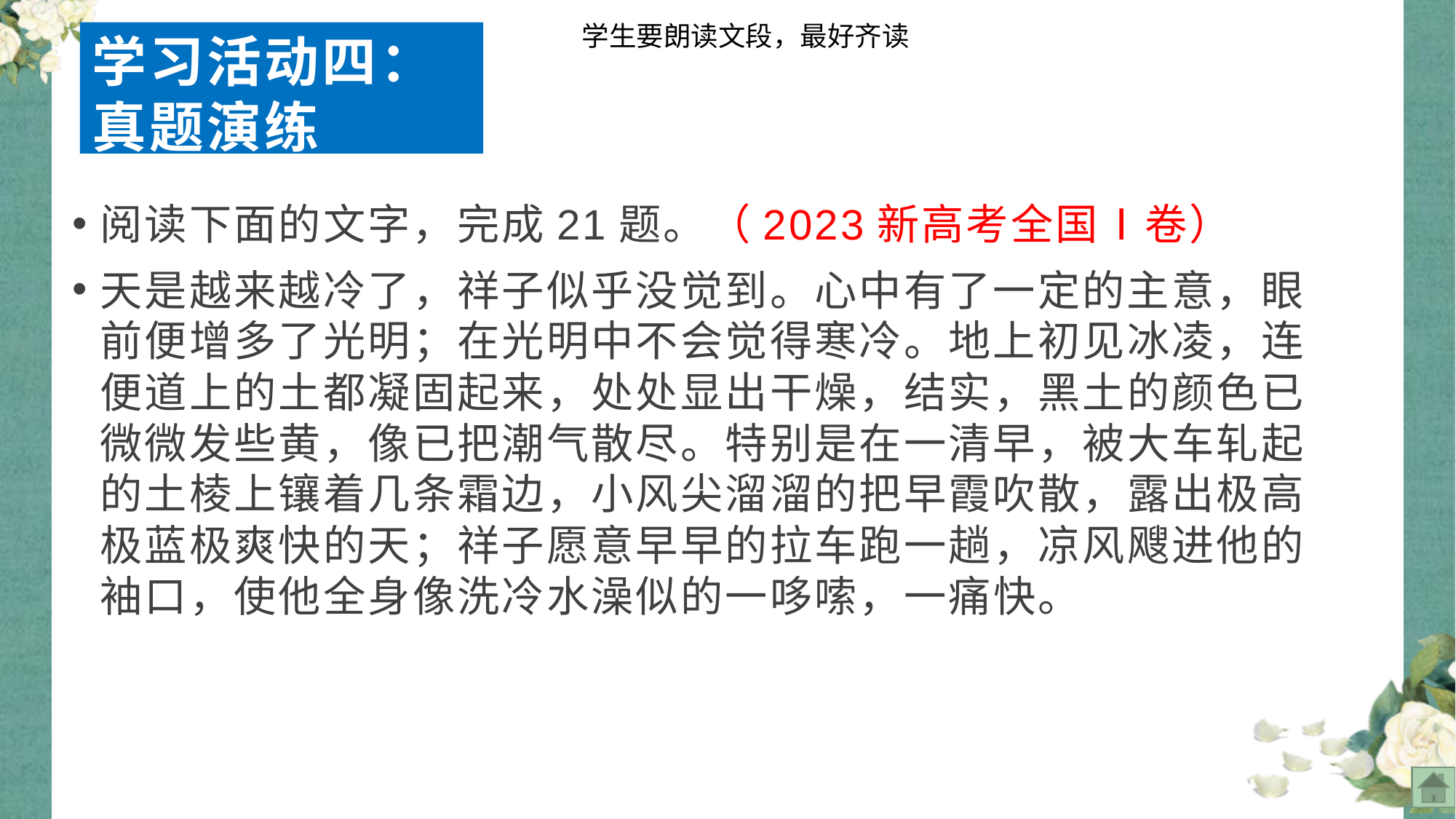

学生要朗读文段，最好齐读
学习活动四：真题演练
阅读下面的文字，完成21题。（2023新高考全国Ⅰ卷）
天是越来越冷了，祥子似乎没觉到。心中有了一定的主意，眼前便增多了光明；在光明中不会觉得寒冷。地上初见冰凌，连便道上的土都凝固起来，处处显出干燥，结实，黑土的颜色已微微发些黄，像已把潮气散尽。特别是在一清早，被大车轧起的土棱上镶着几条霜边，小风尖溜溜的把早霞吹散，露出极高极蓝极爽快的天；祥子愿意早早的拉车跑一趟，凉风飕进他的袖口，使他全身像洗冷水澡似的一哆嗦，一痛快。